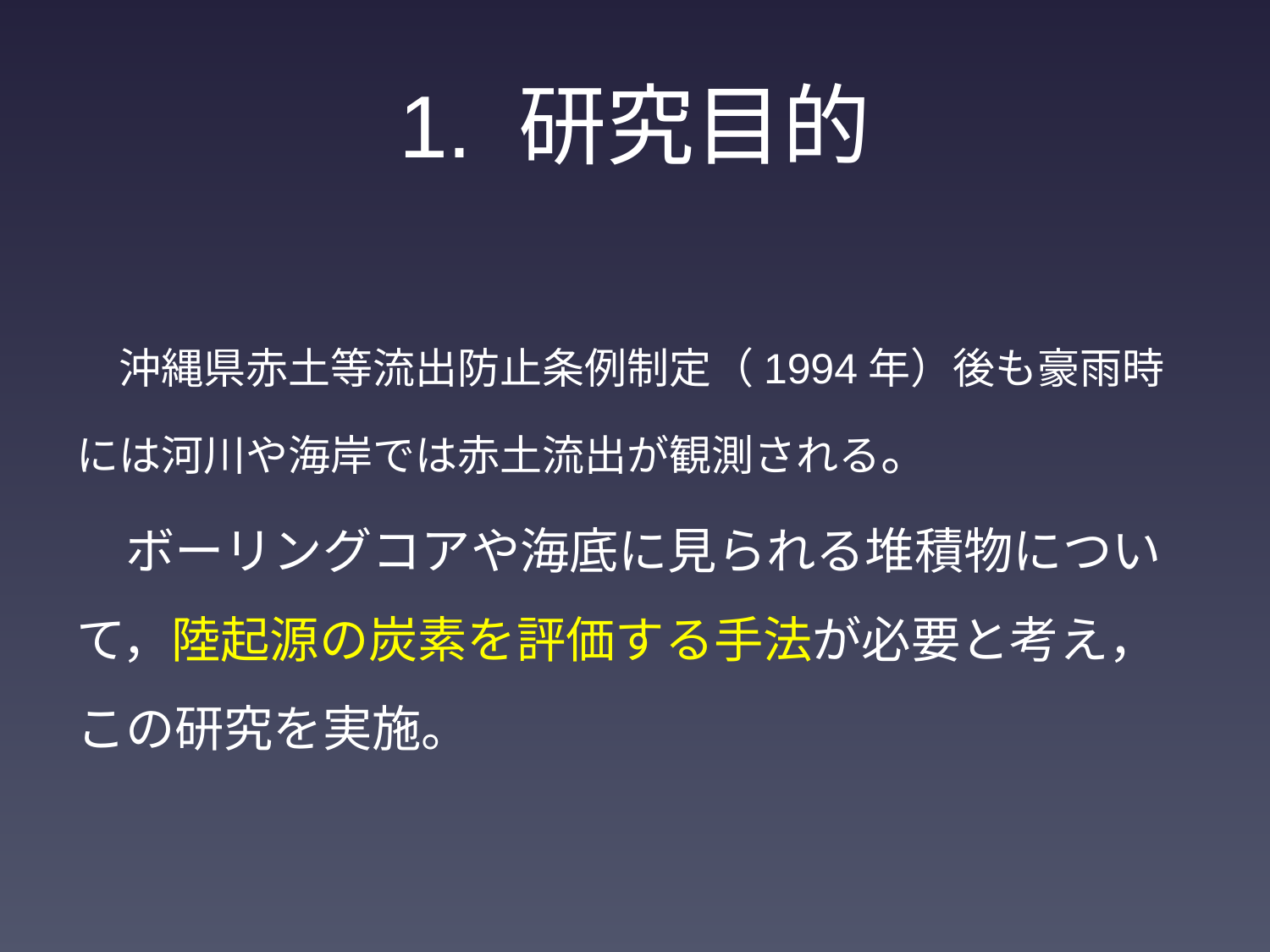

# 1. 研究目的
　沖縄県赤土等流出防止条例制定（1994年）後も豪雨時には河川や海岸では赤土流出が観測される。
　ボーリングコアや海底に見られる堆積物について，陸起源の炭素を評価する手法が必要と考え，この研究を実施。